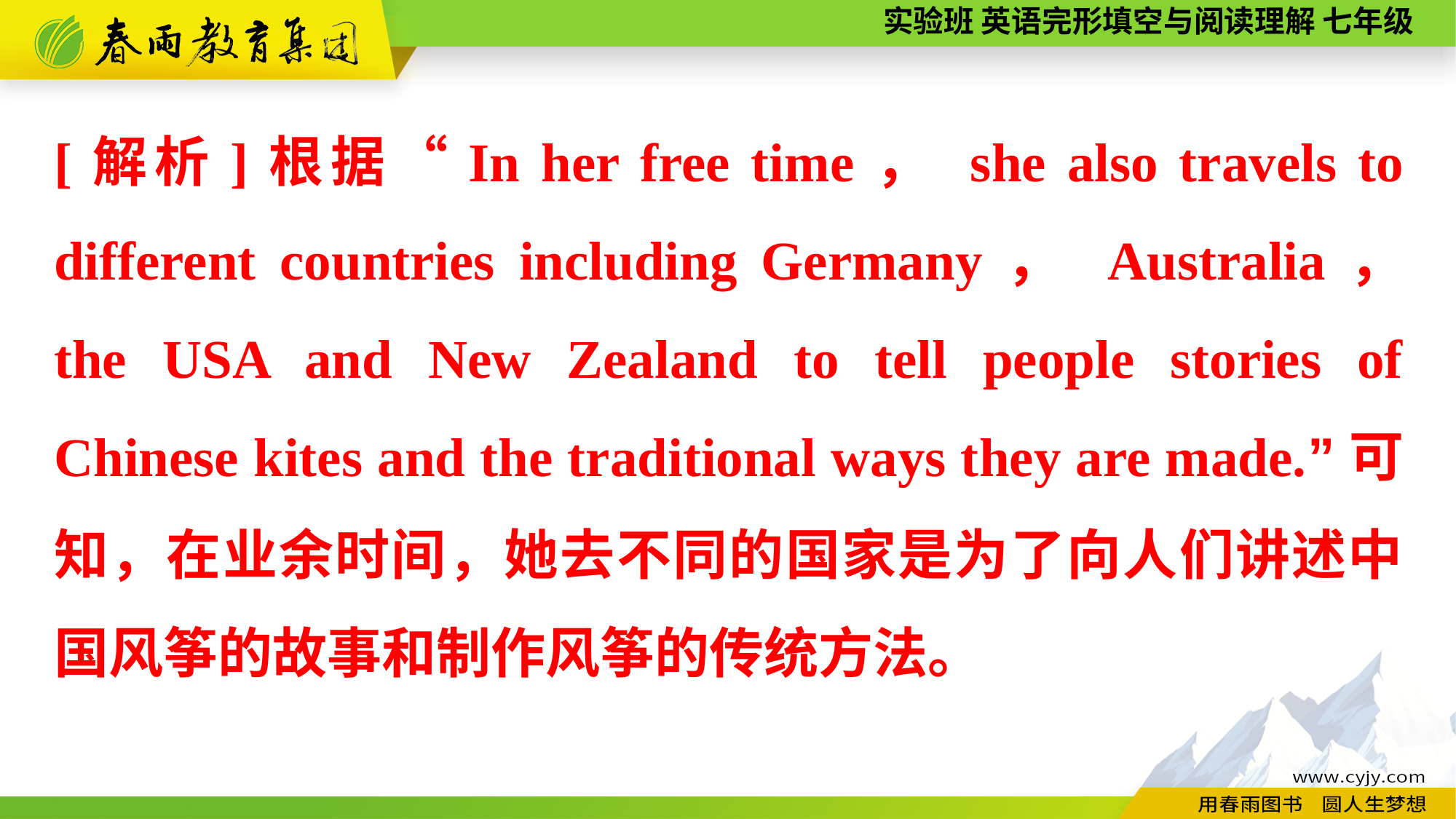

[解析]根据“In her free time， she also travels to different countries including Germany， Australia， the USA and New Zealand to tell people stories of Chinese kites and the traditional ways they are made.”可知，在业余时间，她去不同的国家是为了向人们讲述中国风筝的故事和制作风筝的传统方法。